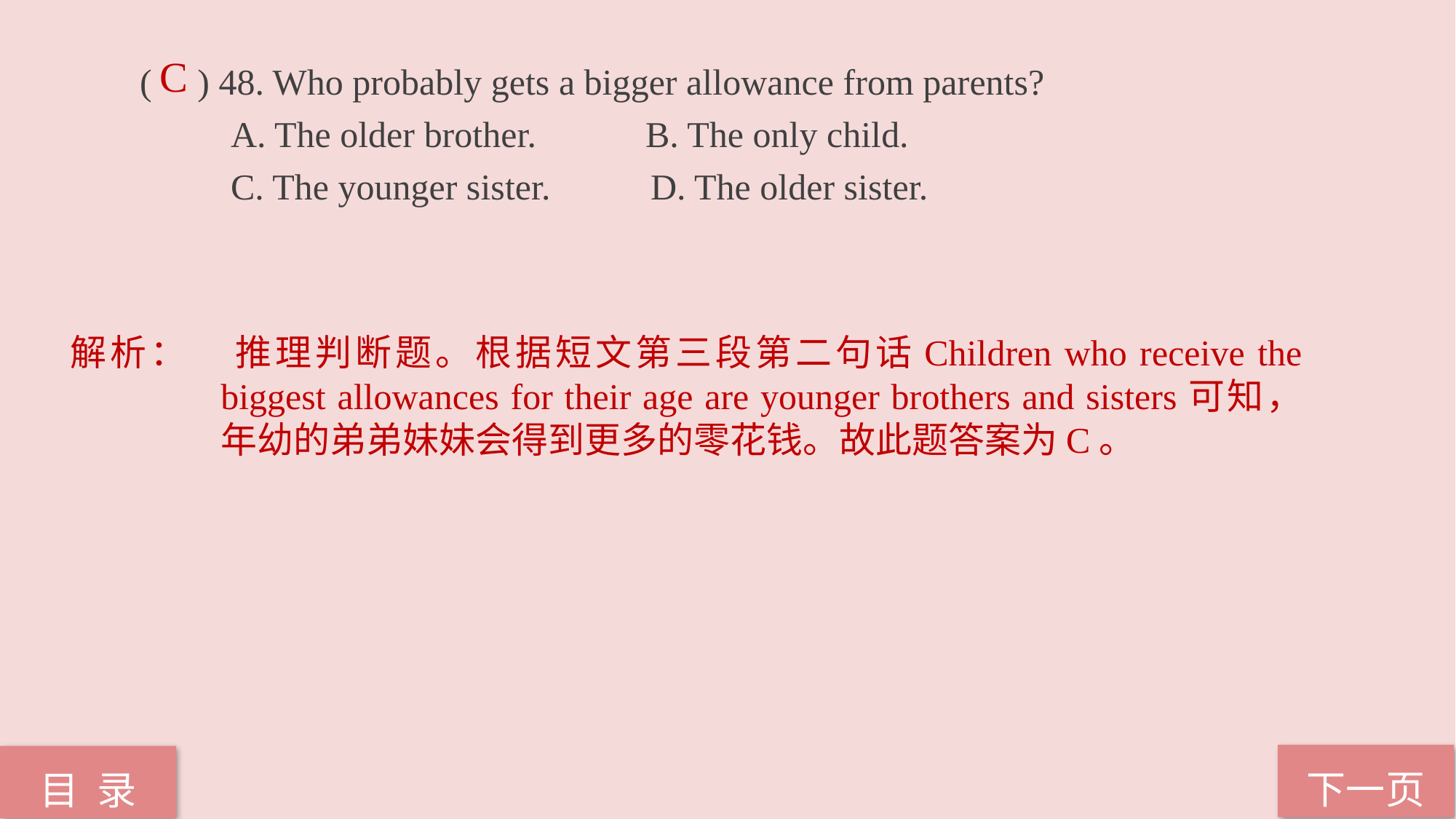

C
(     ) 48. Who probably gets a bigger allowance from parents?
          A. The older brother.            B. The only child.
          C. The younger sister.           D. The older sister.
解析：	推理判断题。根据短文第三段第二句话Children who receive the biggest allowances for their age are younger brothers and sisters可知，年幼的弟弟妹妹会得到更多的零花钱。故此题答案为C。